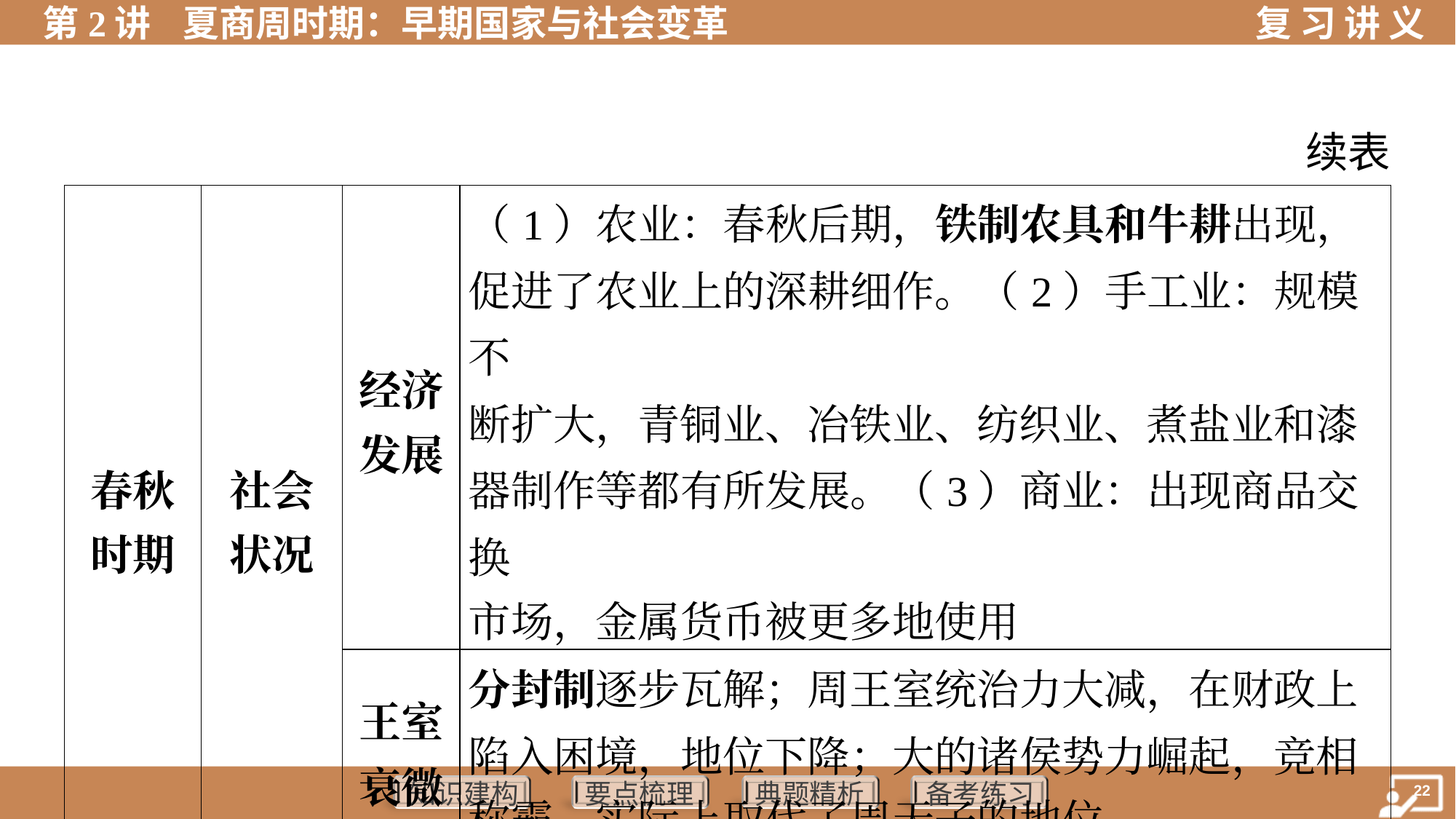

续表
| 春秋 时期 | 社会 状况 | 经济 发展 | （1）农业：春秋后期，铁制农具和牛耕出现， 促进了农业上的深耕细作。（2）手工业：规模不 断扩大，青铜业、冶铁业、纺织业、煮盐业和漆 器制作等都有所发展。（3）商业：出现商品交换 市场，金属货币被更多地使用 |  |
| --- | --- | --- | --- | --- |
|  |  | 王室 衰微 | 分封制逐步瓦解；周王室统治力大减，在财政上 陷入困境，地位下降；大的诸侯势力崛起，竞相 称霸，实际上取代了周天子的地位 |  |